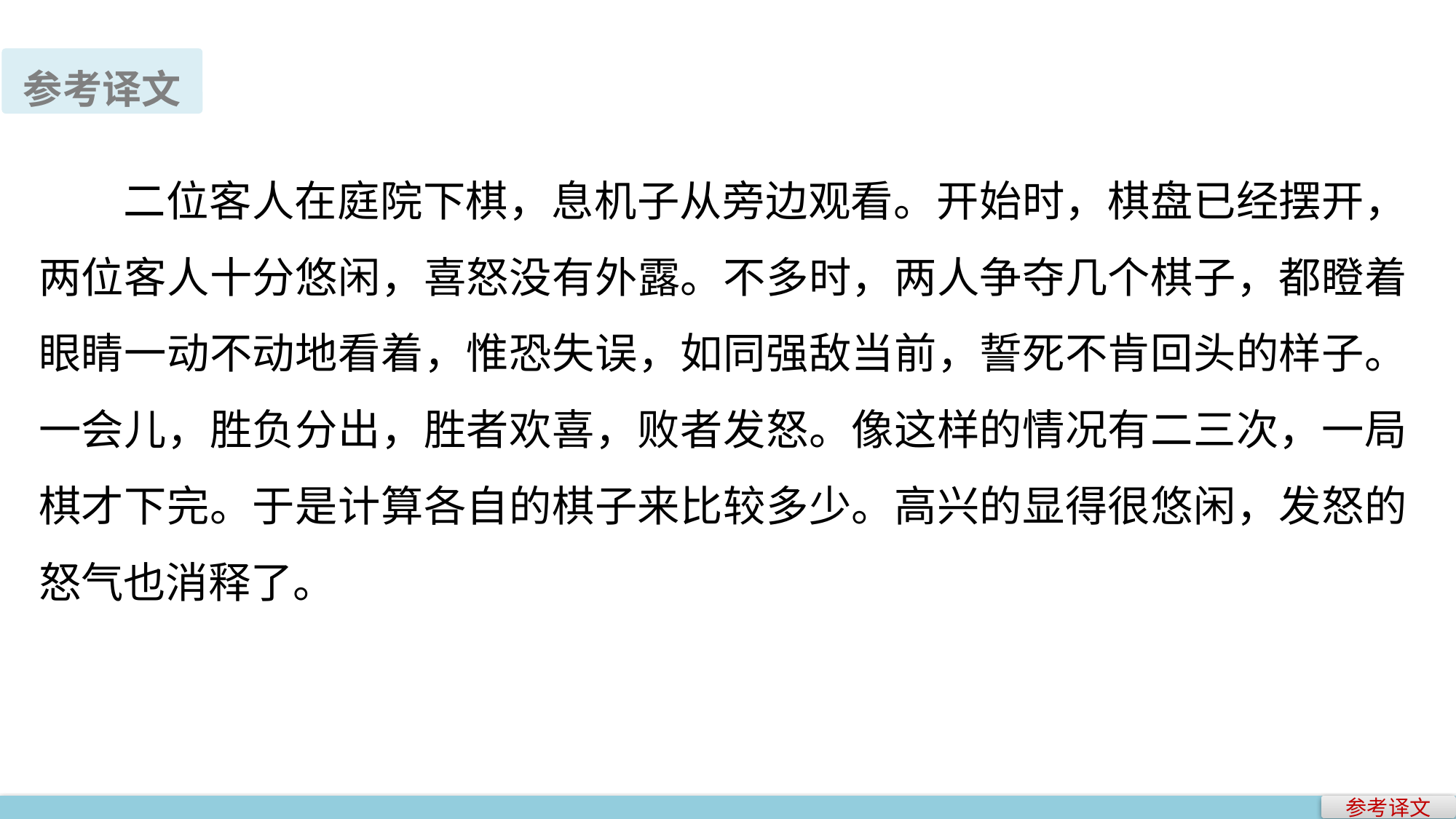

参考译文
二位客人在庭院下棋，息机子从旁边观看。开始时，棋盘已经摆开，两位客人十分悠闲，喜怒没有外露。不多时，两人争夺几个棋子，都瞪着眼睛一动不动地看着，惟恐失误，如同强敌当前，誓死不肯回头的样子。一会儿，胜负分出，胜者欢喜，败者发怒。像这样的情况有二三次，一局棋才下完。于是计算各自的棋子来比较多少。高兴的显得很悠闲，发怒的怒气也消释了。
参考译文